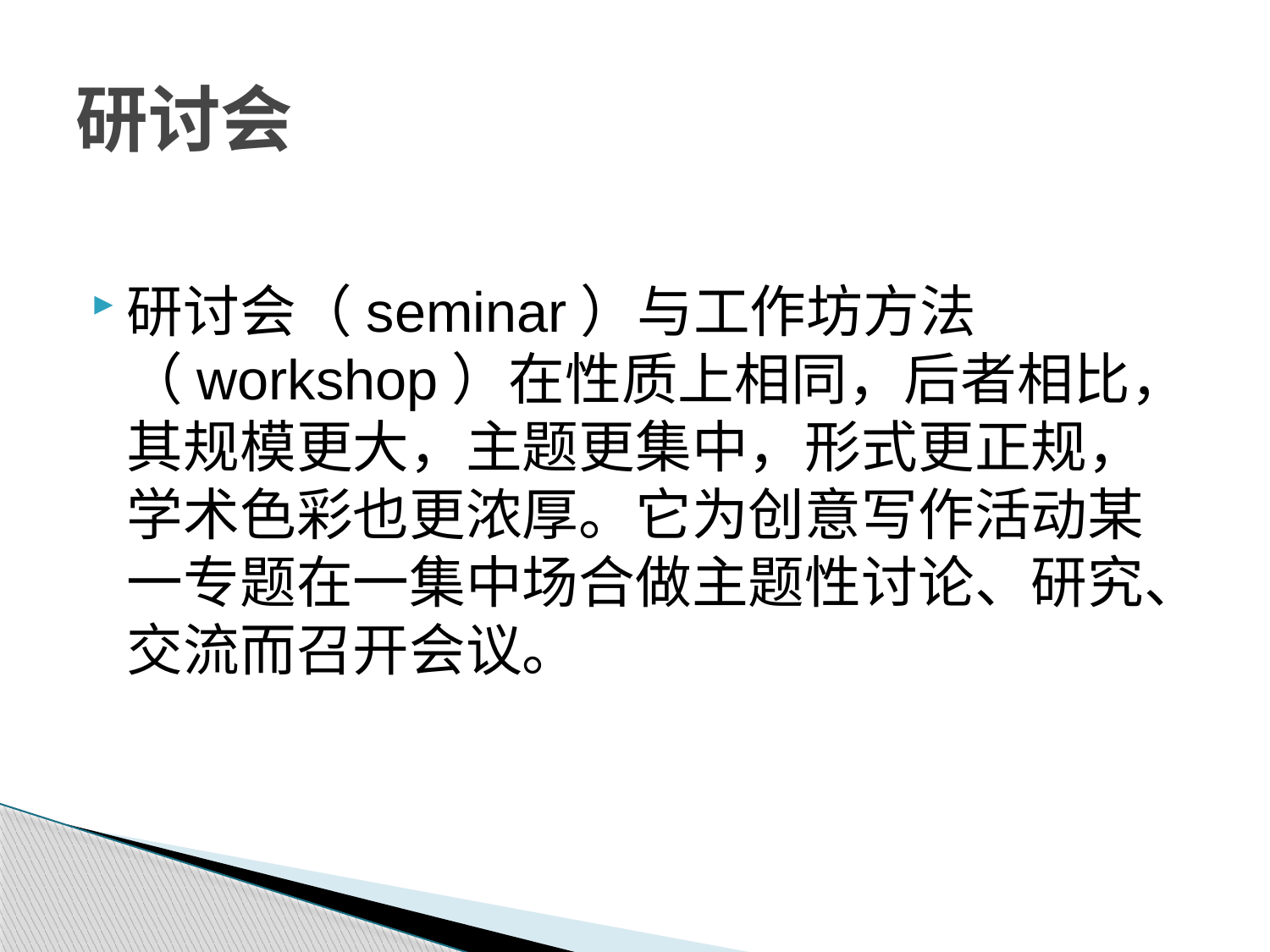

# 研讨会

研讨会（seminar）与工作坊方法（workshop）在性质上相同，后者相比，其规模更大，主题更集中，形式更正规，学术色彩也更浓厚。它为创意写作活动某一专题在一集中场合做主题性讨论、研究、交流而召开会议。